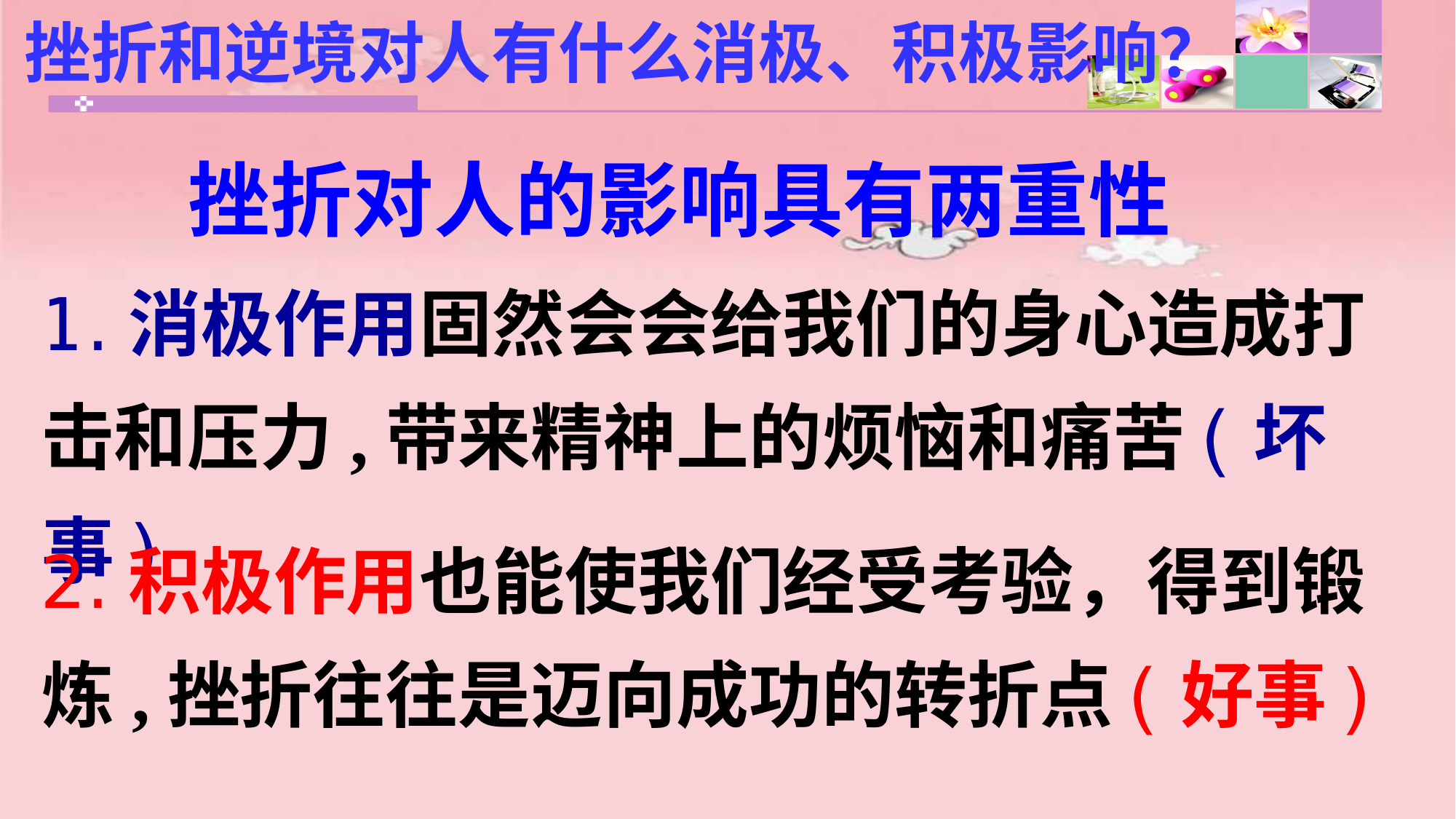

挫折和逆境对人有什么消极、积极影响？
挫折对人的影响具有两重性
1.消极作用固然会会给我们的身心造成打击和压力,带来精神上的烦恼和痛苦(坏事)
2.积极作用也能使我们经受考验，得到锻炼,挫折往往是迈向成功的转折点(好事)